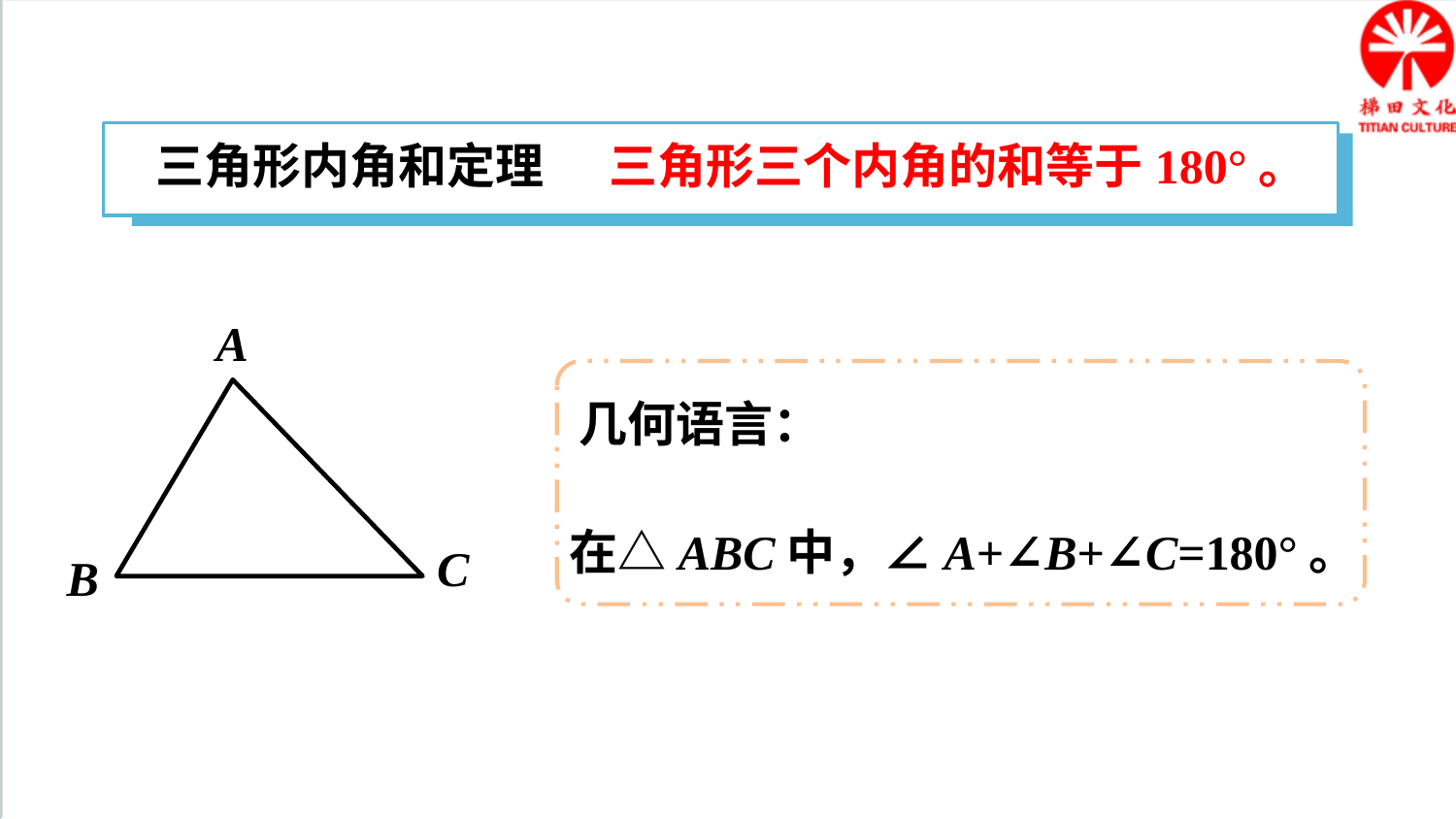

三角形内角和定理      三角形三个内角的和等于180°。
A

C
B

几何语言：
在△ABC中，∠A+∠B+∠C=180°。